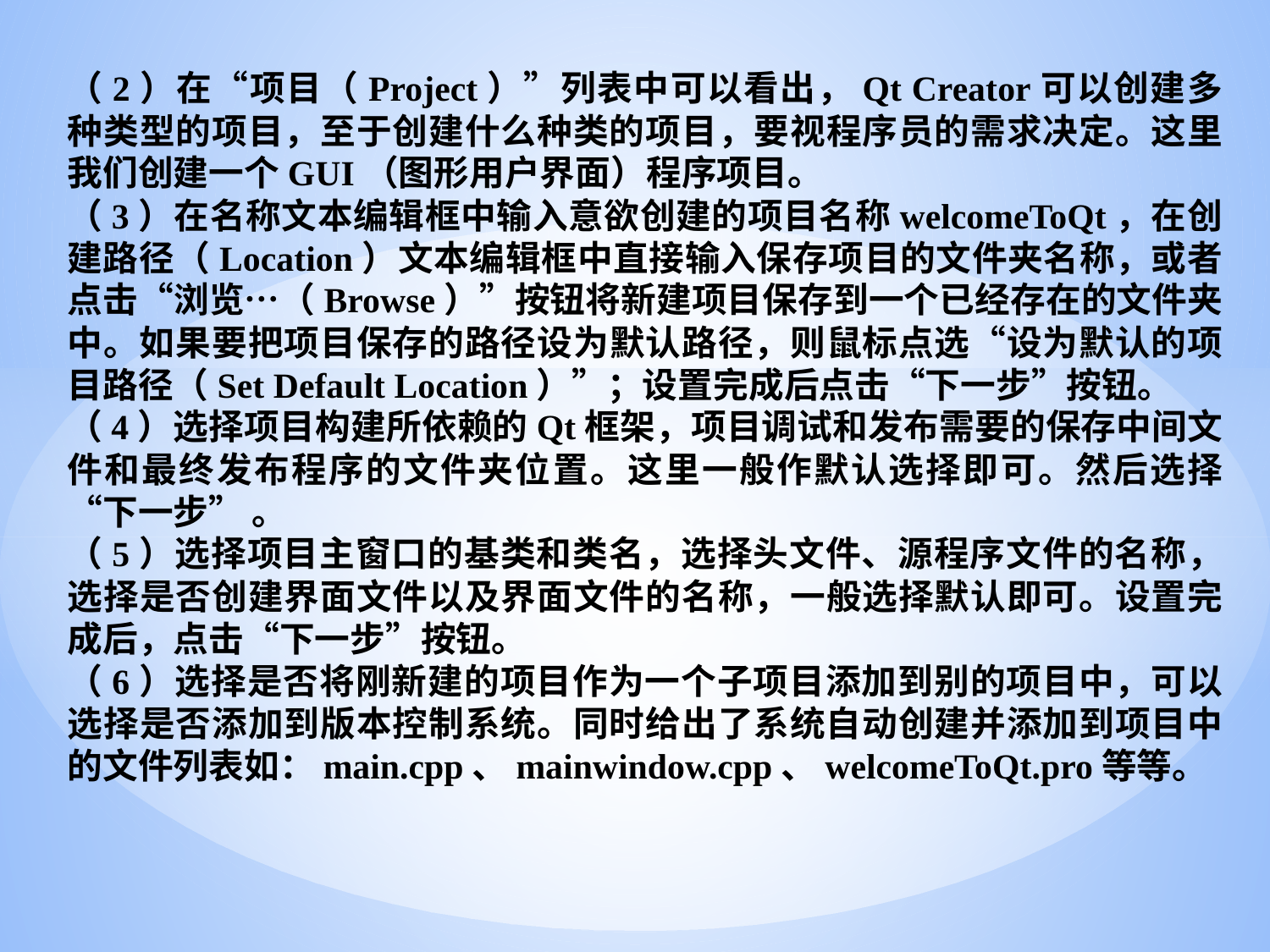

（2）在“项目（Project）”列表中可以看出，Qt Creator可以创建多种类型的项目，至于创建什么种类的项目，要视程序员的需求决定。这里我们创建一个GUI（图形用户界面）程序项目。
（3）在名称文本编辑框中输入意欲创建的项目名称welcomeToQt，在创建路径（Location）文本编辑框中直接输入保存项目的文件夹名称，或者点击“浏览…（Browse）”按钮将新建项目保存到一个已经存在的文件夹中。如果要把项目保存的路径设为默认路径，则鼠标点选“设为默认的项目路径（Set Default Location）”；设置完成后点击“下一步”按钮。
（4）选择项目构建所依赖的Qt框架，项目调试和发布需要的保存中间文件和最终发布程序的文件夹位置。这里一般作默认选择即可。然后选择“下一步” 。
（5）选择项目主窗口的基类和类名，选择头文件、源程序文件的名称，选择是否创建界面文件以及界面文件的名称，一般选择默认即可。设置完成后，点击“下一步”按钮。
（6）选择是否将刚新建的项目作为一个子项目添加到别的项目中，可以选择是否添加到版本控制系统。同时给出了系统自动创建并添加到项目中的文件列表如：main.cpp、mainwindow.cpp、welcomeToQt.pro等等。

#